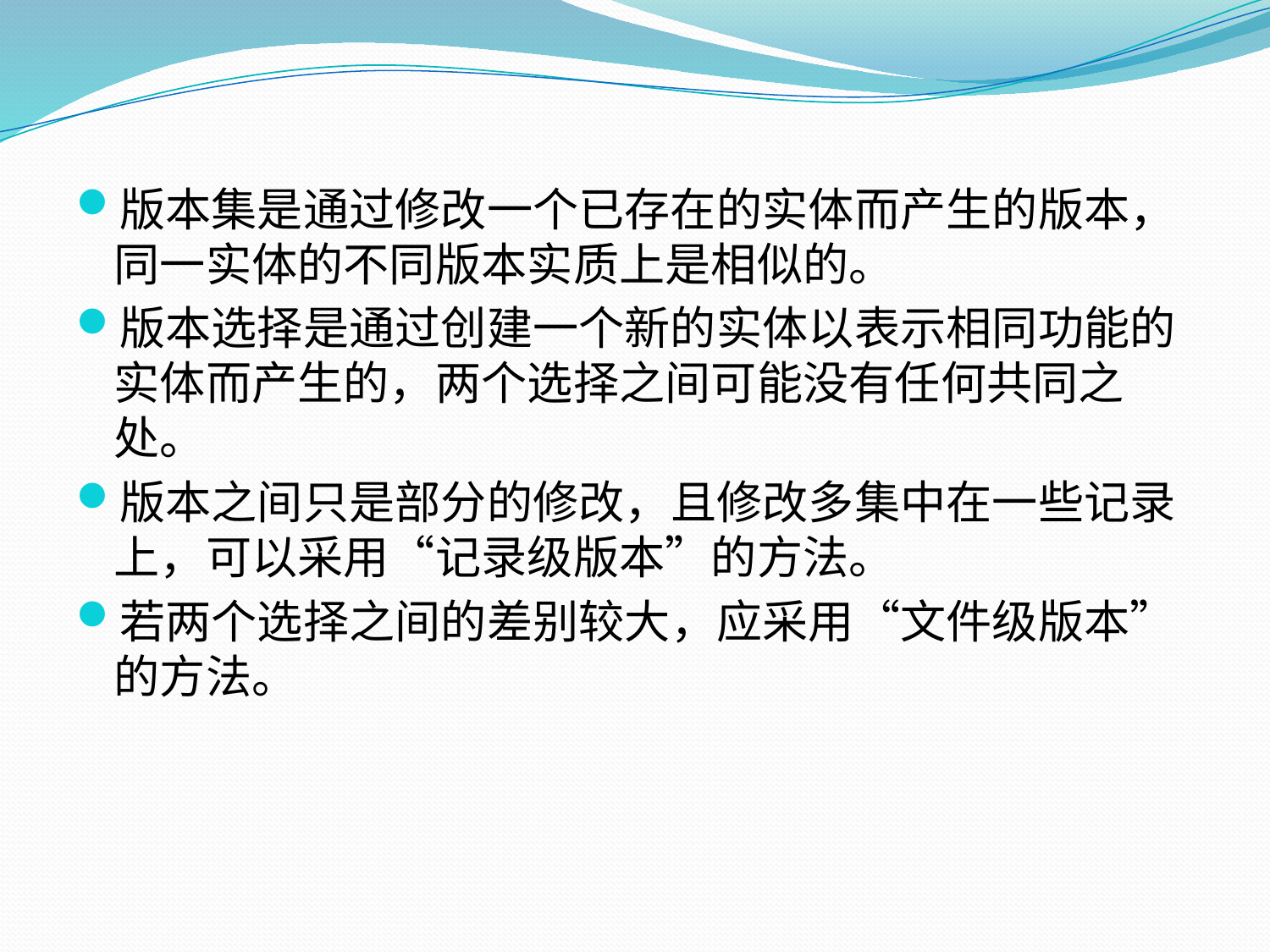

版本集是通过修改一个已存在的实体而产生的版本，同一实体的不同版本实质上是相似的。
版本选择是通过创建一个新的实体以表示相同功能的实体而产生的，两个选择之间可能没有任何共同之处。
版本之间只是部分的修改，且修改多集中在一些记录上，可以采用“记录级版本”的方法。
若两个选择之间的差别较大，应采用“文件级版本”的方法。